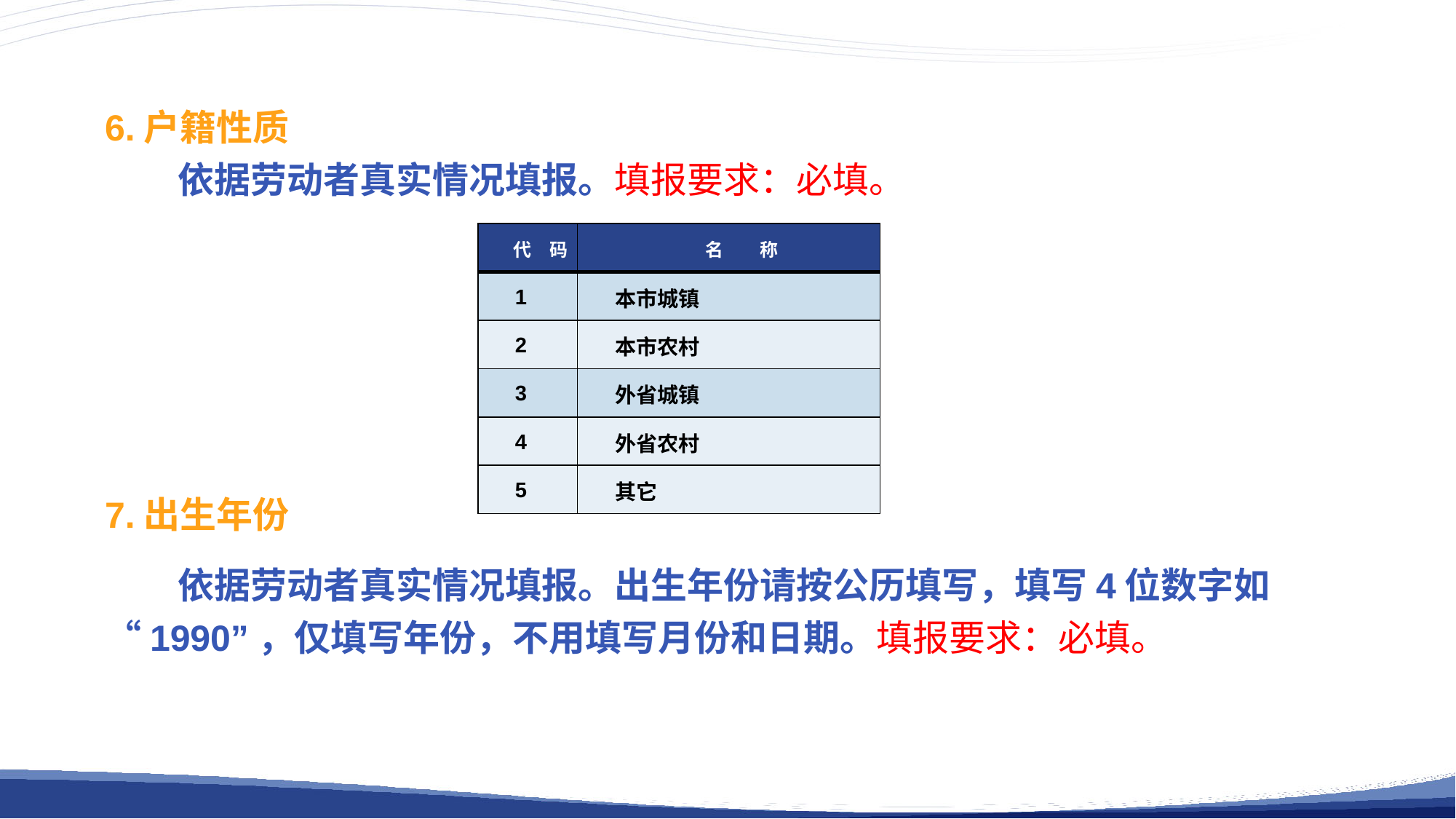

6.户籍性质
依据劳动者真实情况填报。填报要求：必填。

7.出生年份
依据劳动者真实情况填报。出生年份请按公历填写，填写4位数字如“1990”，仅填写年份，不用填写月份和日期。填报要求：必填。
| 代　码 | 名　　称 |
| --- | --- |
| 1 | 本市城镇 |
| 2 | 本市农村 |
| 3 | 外省城镇 |
| 4 | 外省农村 |
| 5 | 其它 |